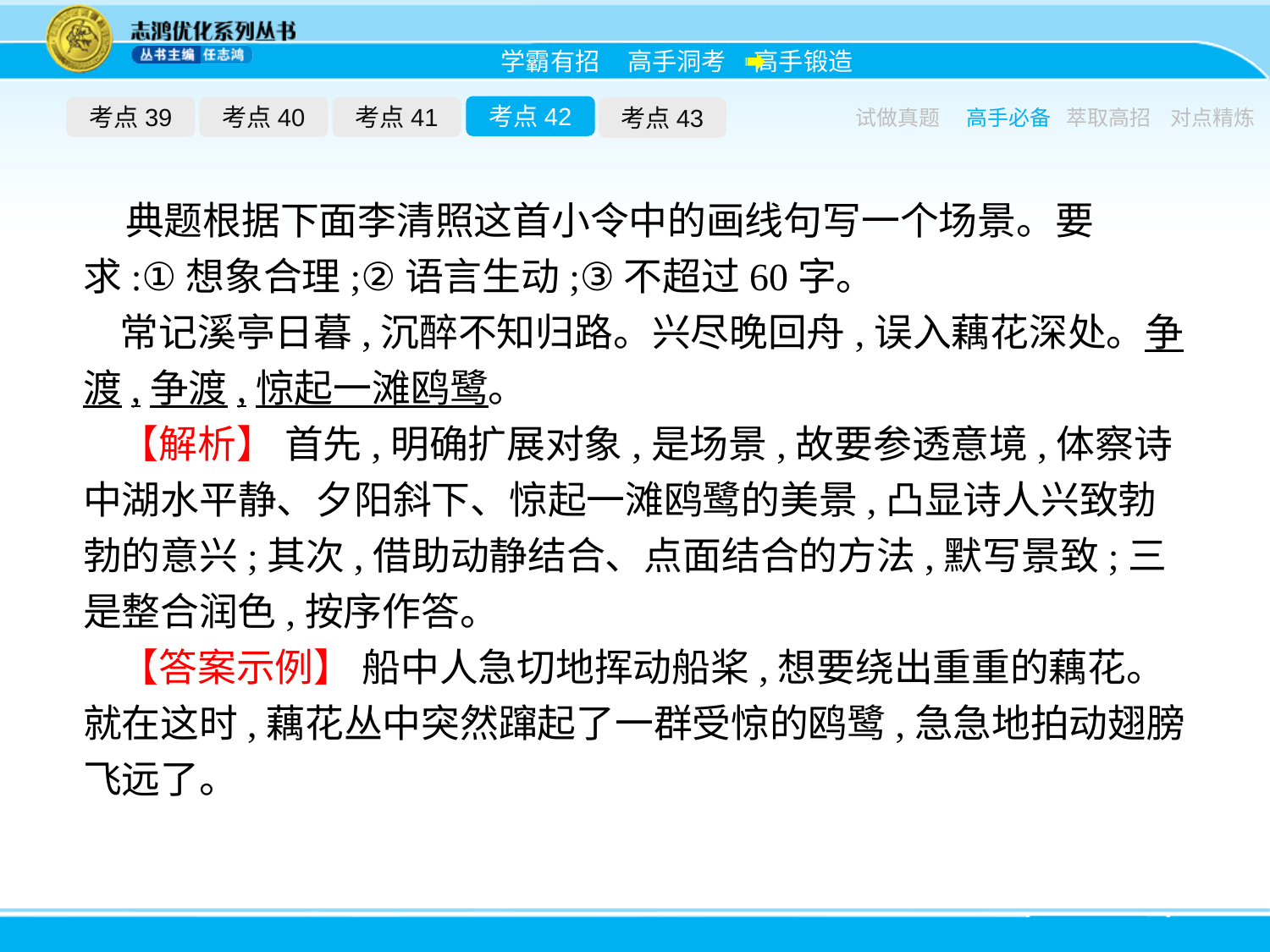

考点42
考点39
考点40
考点41
考点43
试做真题
高手必备
萃取高招
对点精炼
典题根据下面李清照这首小令中的画线句写一个场景。要求:①想象合理;②语言生动;③不超过60字。
常记溪亭日暮,沉醉不知归路。兴尽晚回舟,误入藕花深处。争渡,争渡,惊起一滩鸥鹭。
【解析】 首先,明确扩展对象,是场景,故要参透意境,体察诗中湖水平静、夕阳斜下、惊起一滩鸥鹭的美景,凸显诗人兴致勃勃的意兴;其次,借助动静结合、点面结合的方法,默写景致;三是整合润色,按序作答。
【答案示例】 船中人急切地挥动船桨,想要绕出重重的藕花。就在这时,藕花丛中突然蹿起了一群受惊的鸥鹭,急急地拍动翅膀飞远了。